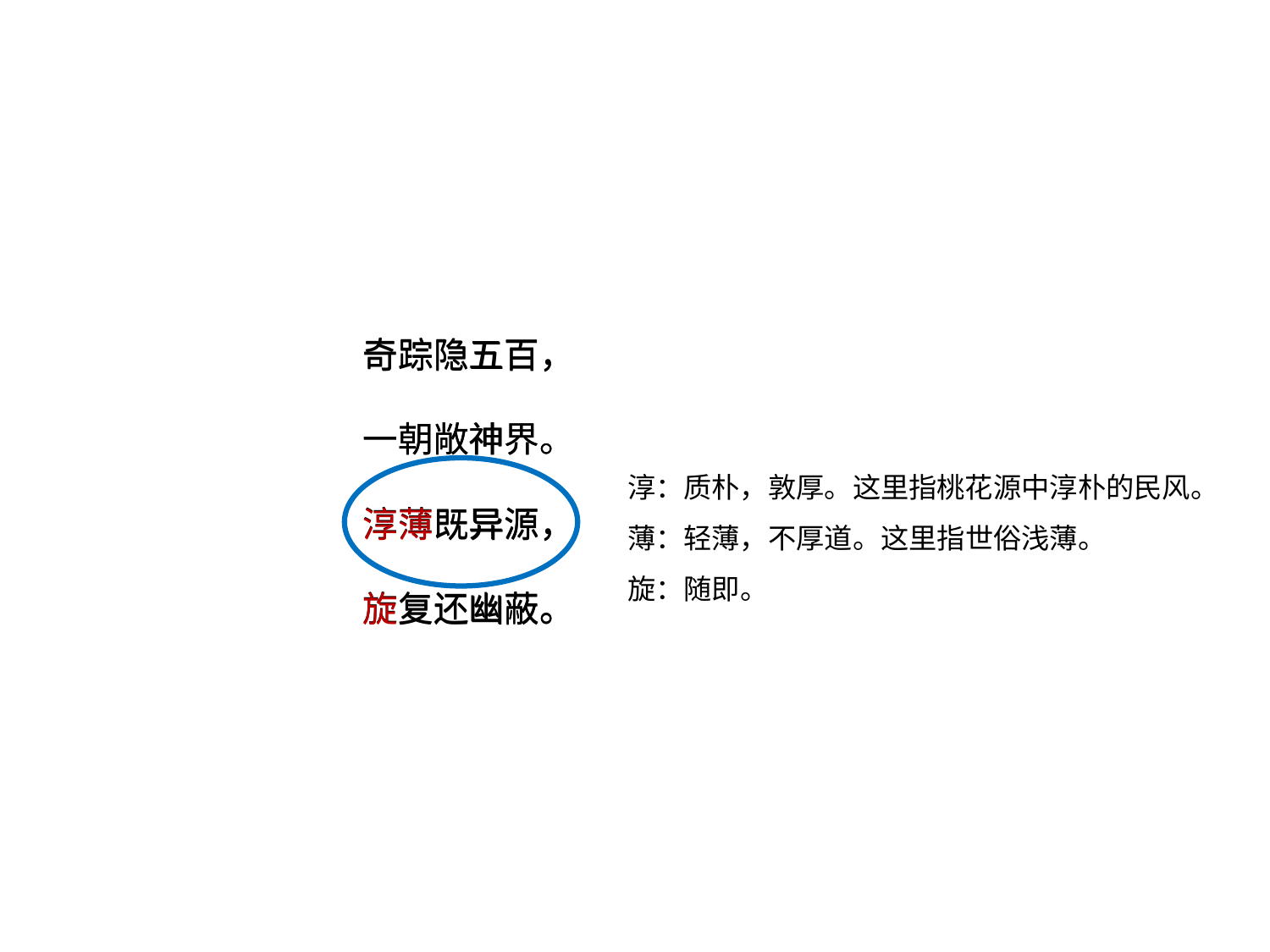

奇踪隐五百，
一朝敞神界。
淳薄既异源，
旋复还幽蔽。
奇踪隐五百，
一朝敞神界。
淳薄既异源，
旋复还幽蔽。

淳：质朴，敦厚。这里指桃花源中淳朴的民风。
薄：轻薄，不厚道。这里指世俗浅薄。
旋：随即。